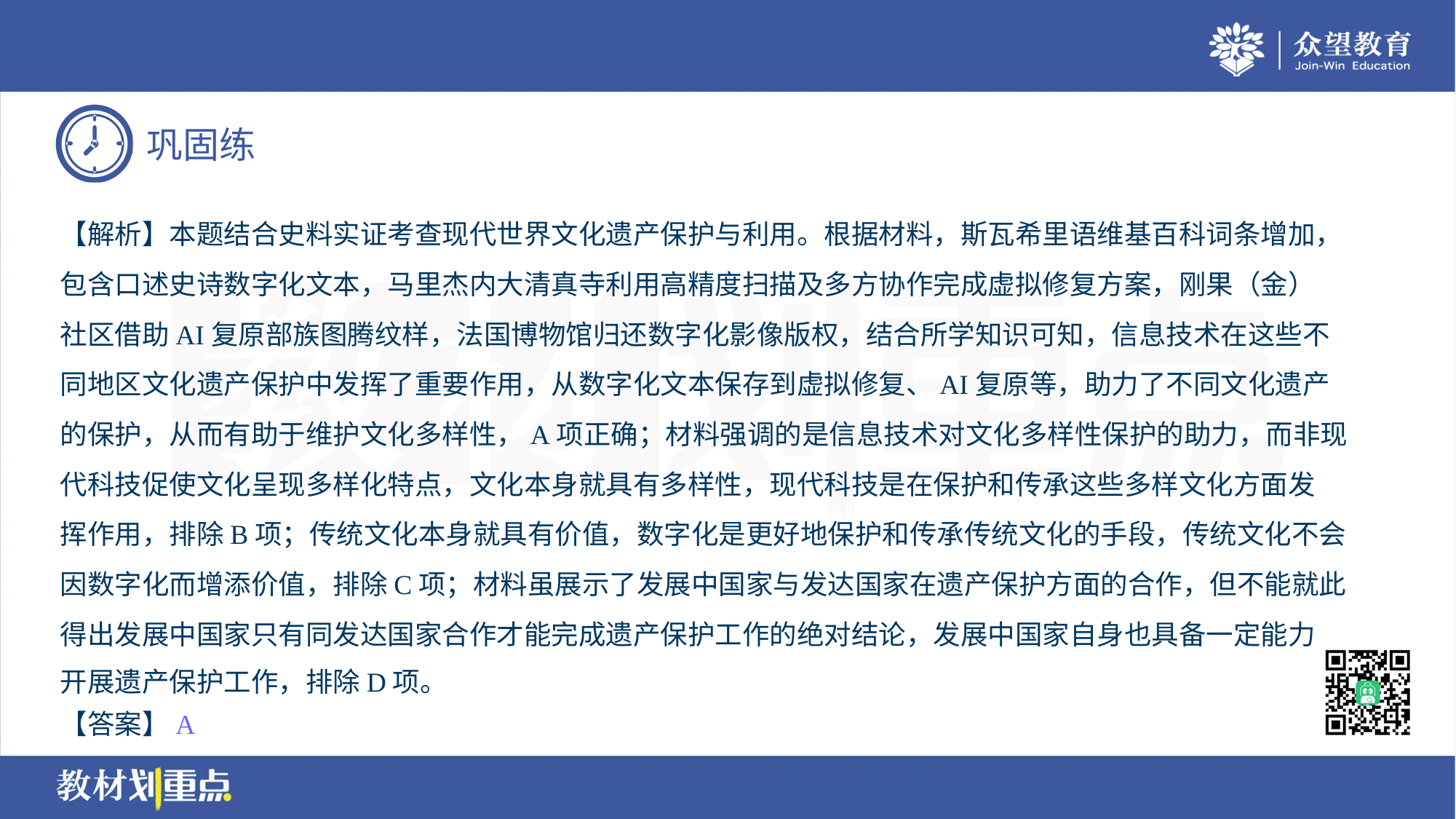

【解析】本题结合史料实证考查现代世界文化遗产保护与利用。根据材料，斯瓦希里语维基百科词条增加，
包含口述史诗数字化文本，马里杰内大清真寺利用高精度扫描及多方协作完成虚拟修复方案，刚果（金）
社区借助AI复原部族图腾纹样，法国博物馆归还数字化影像版权，结合所学知识可知，信息技术在这些不
同地区文化遗产保护中发挥了重要作用，从数字化文本保存到虚拟修复、AI复原等，助力了不同文化遗产
的保护，从而有助于维护文化多样性，A项正确；材料强调的是信息技术对文化多样性保护的助力，而非现
代科技促使文化呈现多样化特点，文化本身就具有多样性，现代科技是在保护和传承这些多样文化方面发
挥作用，排除B项；传统文化本身就具有价值，数字化是更好地保护和传承传统文化的手段，传统文化不会
因数字化而增添价值，排除C项；材料虽展示了发展中国家与发达国家在遗产保护方面的合作，但不能就此
得出发展中国家只有同发达国家合作才能完成遗产保护工作的绝对结论，发展中国家自身也具备一定能力
开展遗产保护工作，排除D项。
【答案】A